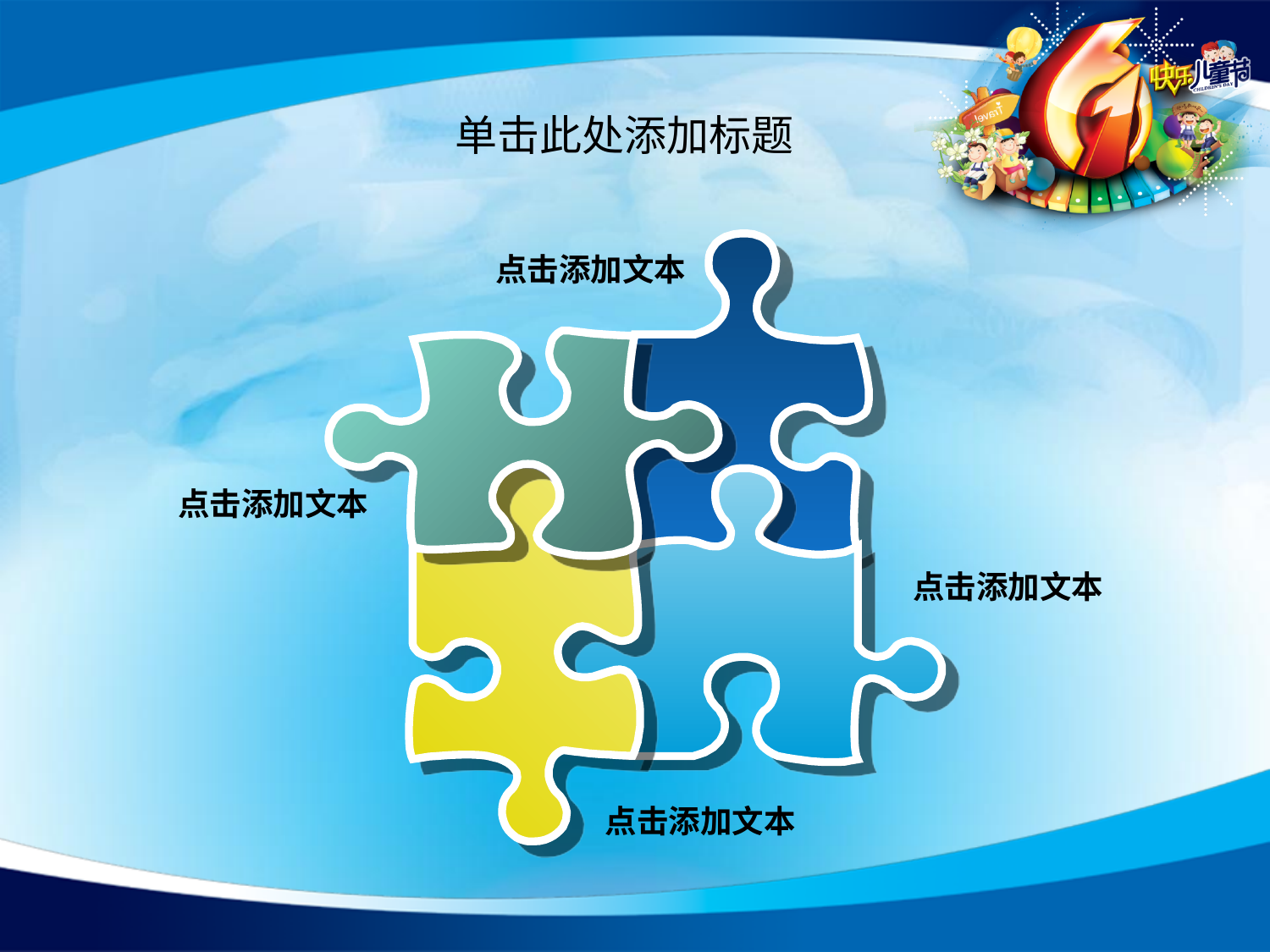

# 单击此处添加标题

点击添加文本
点击添加文本
点击添加文本
点击添加文本